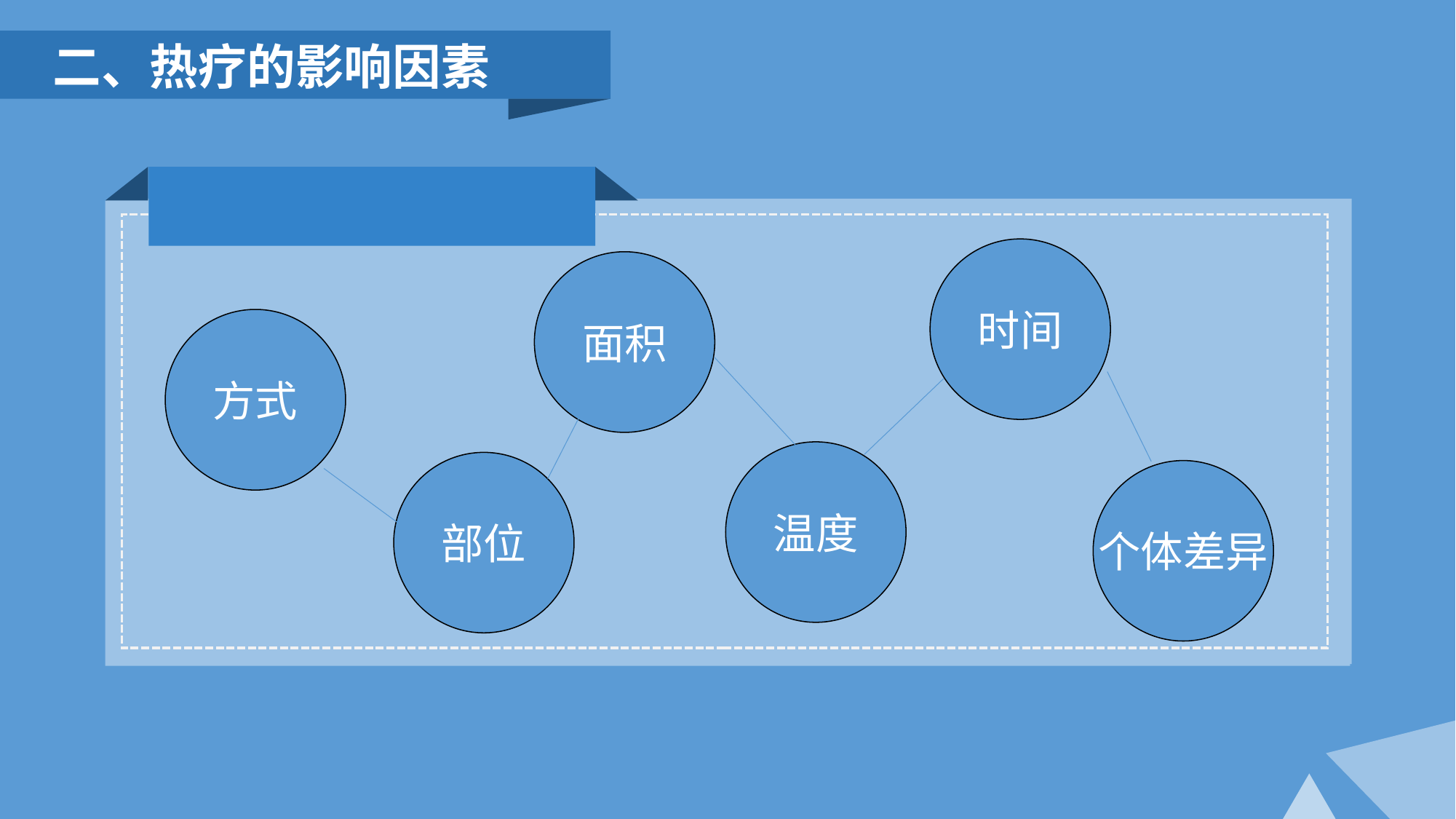

二、热疗的影响因素

时间
面积
方式
温度
部位
个体差异